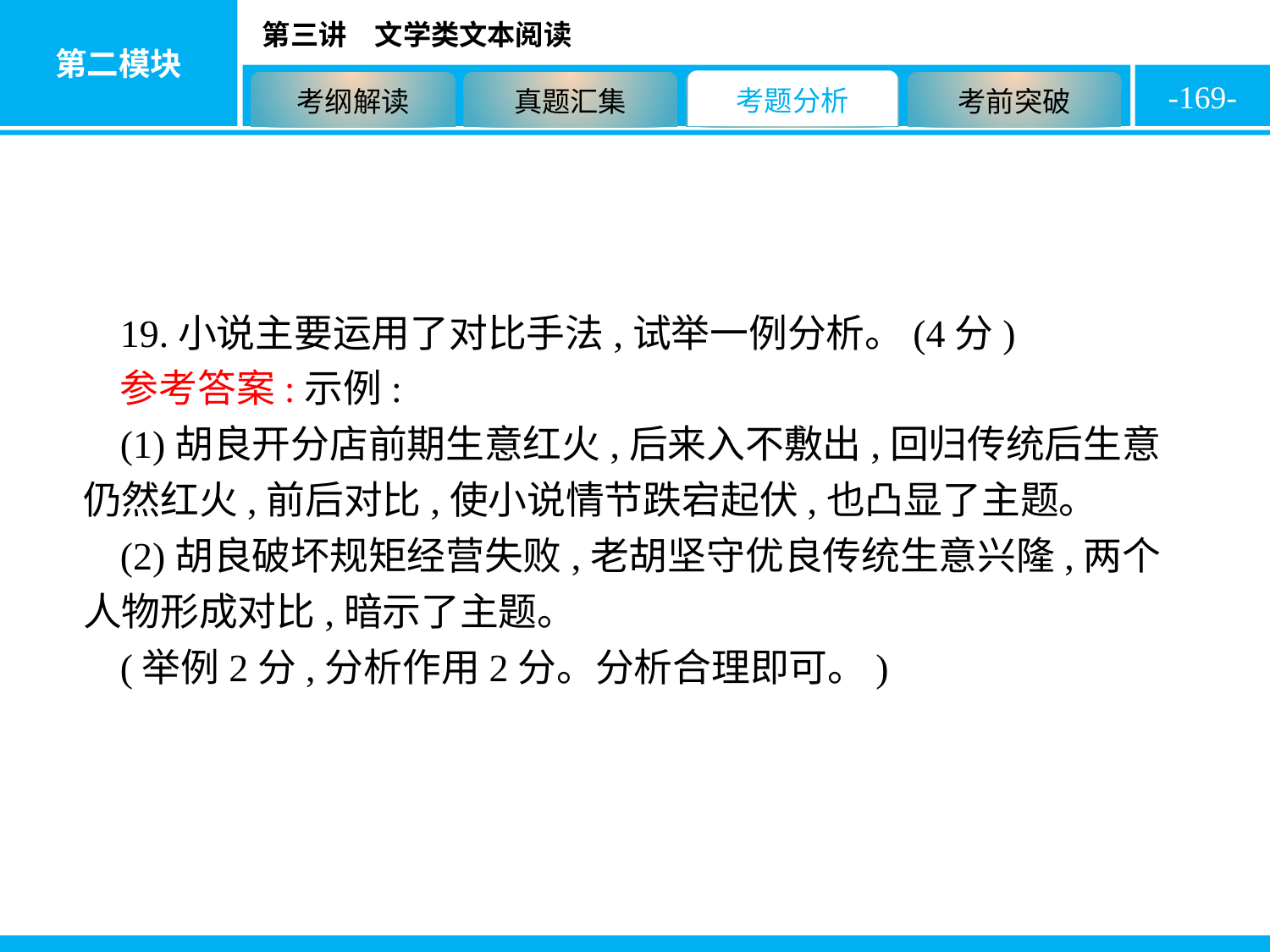

-169-
19.小说主要运用了对比手法,试举一例分析。(4分)
参考答案:示例:
(1)胡良开分店前期生意红火,后来入不敷出,回归传统后生意仍然红火,前后对比,使小说情节跌宕起伏,也凸显了主题。
(2)胡良破坏规矩经营失败,老胡坚守优良传统生意兴隆,两个人物形成对比,暗示了主题。
(举例2分,分析作用2分。分析合理即可。)